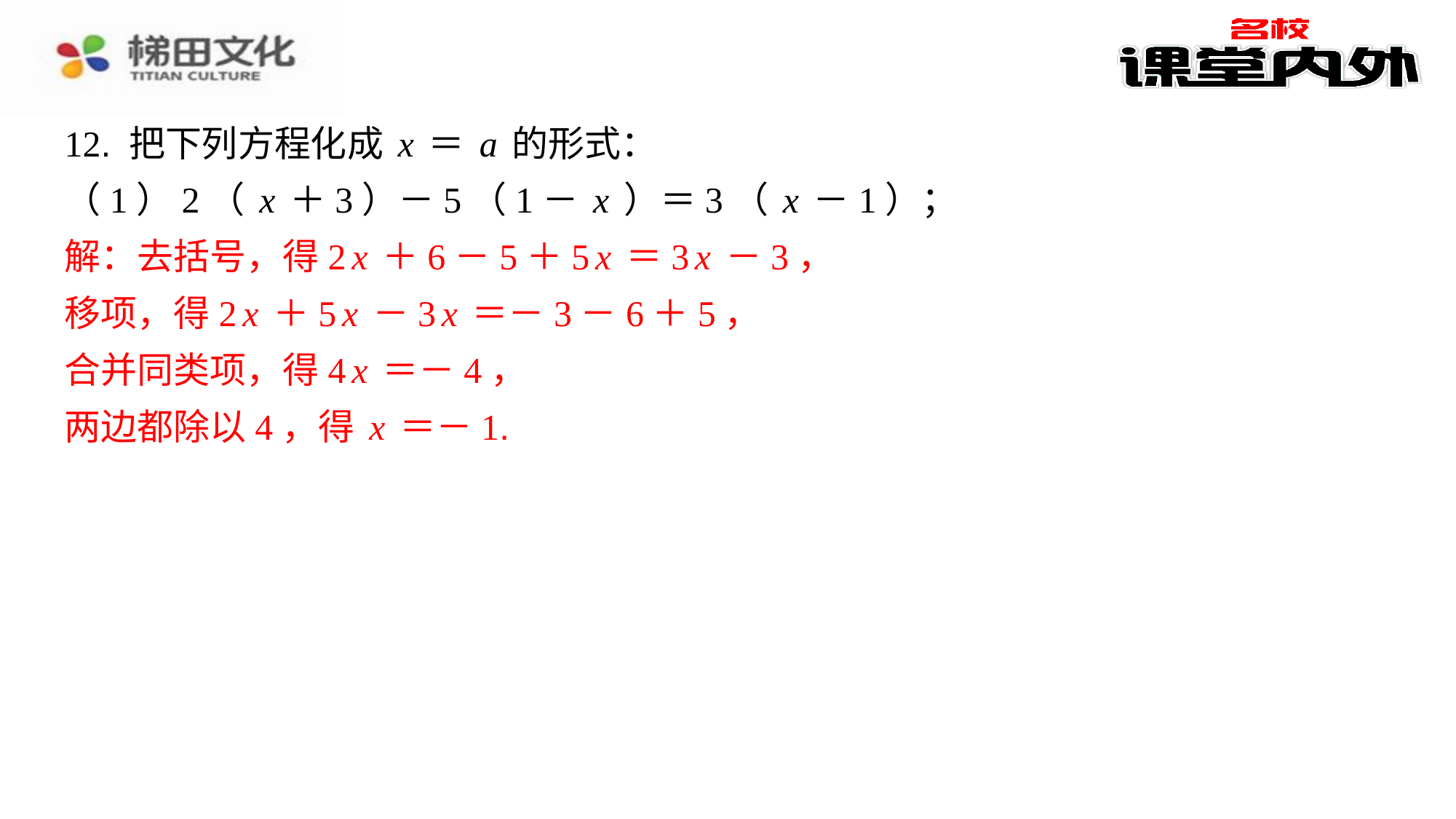

12. 把下列方程化成x＝a的形式：
（1）2（x＋3）－5（1－x）＝3（x－1）；
解：去括号，得2x＋6－5＋5x＝3x－3，
移项，得2x＋5x－3x＝－3－6＋5，
合并同类项，得4x＝－4，
两边都除以4，得x＝－1.
解：去括号，得2x＋6－5＋5x＝3x－3，
移项，得2x＋5x－3x＝－3－6＋5，
合并同类项，得4x＝－4，
两边都除以4，得x＝－1.